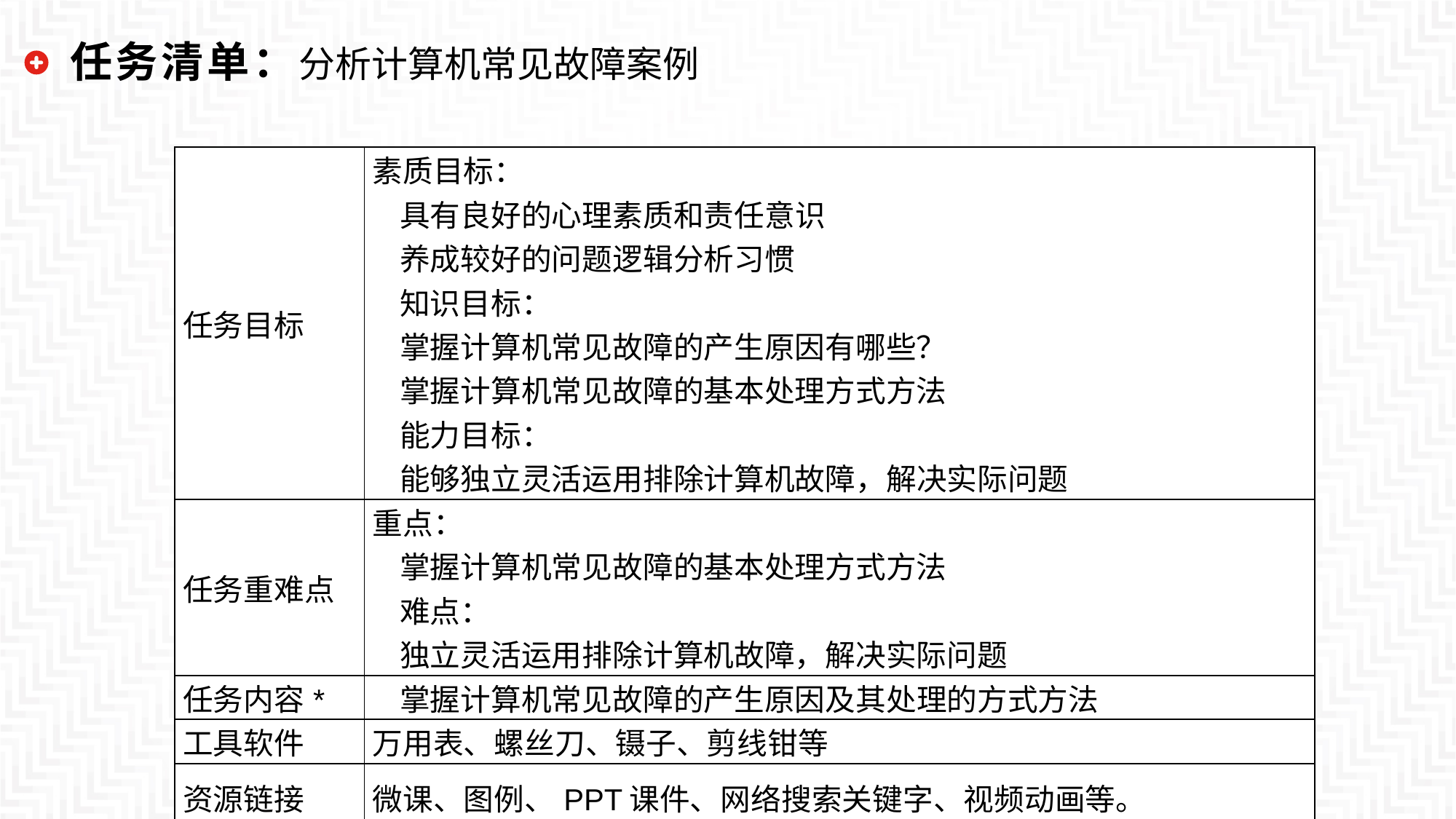

任务清单：分析计算机常见故障案例
| 任务目标 | 素质目标： 具有良好的心理素质和责任意识 养成较好的问题逻辑分析习惯 知识目标： 掌握计算机常见故障的产生原因有哪些？ 掌握计算机常见故障的基本处理方式方法 能力目标： 能够独立灵活运用排除计算机故障，解决实际问题 |
| --- | --- |
| 任务重难点 | 重点： 掌握计算机常见故障的基本处理方式方法 难点： 独立灵活运用排除计算机故障，解决实际问题 |
| 任务内容\* | 掌握计算机常见故障的产生原因及其处理的方式方法 |
| 工具软件 | 万用表、螺丝刀、镊子、剪线钳等 |
| 资源链接 | 微课、图例、PPT课件、网络搜索关键字、视频动画等。 |